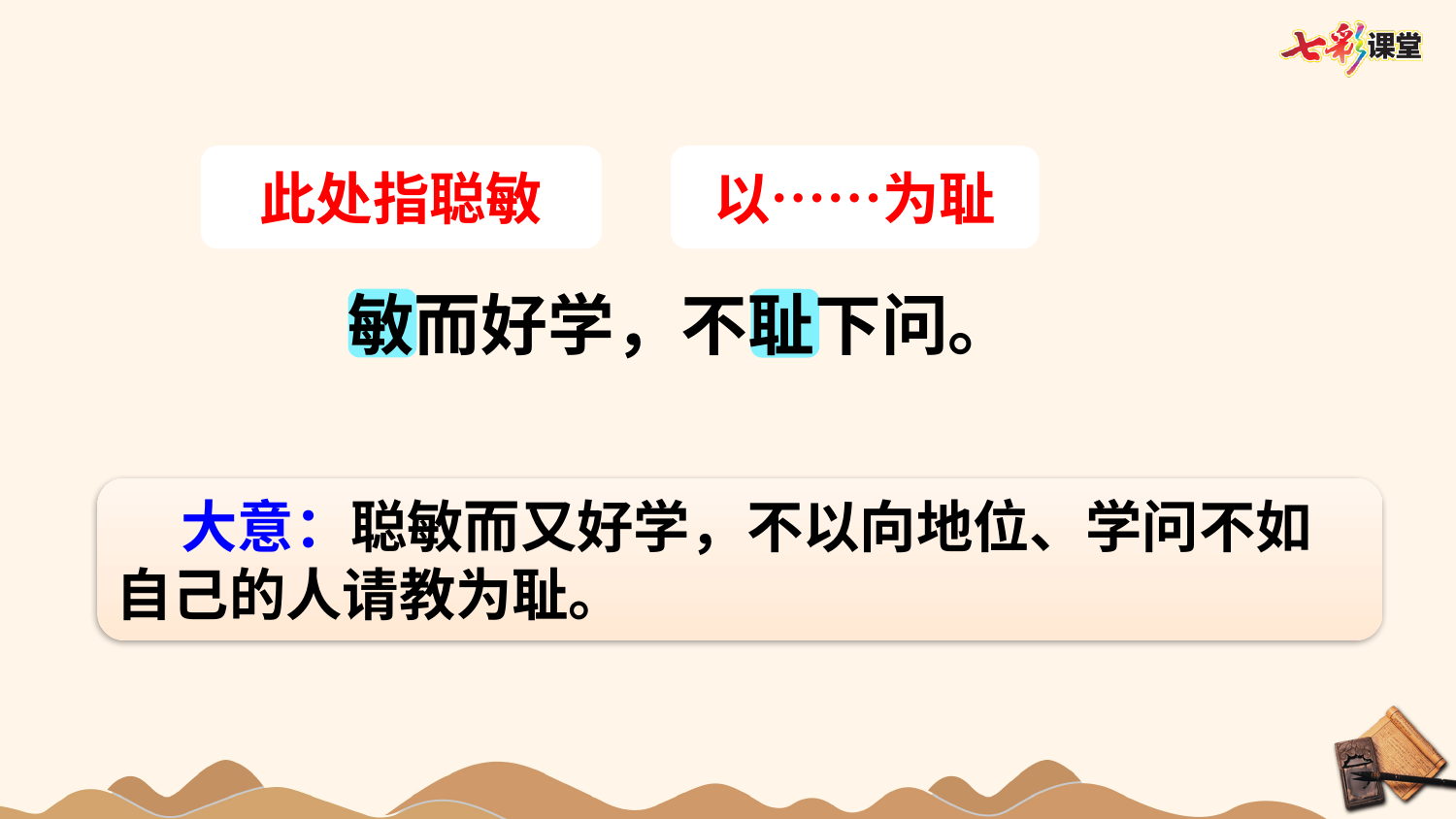

此处指聪敏
以……为耻
敏而好学，不耻下问。

    大意：聪敏而又好学，不以向地位、学问不如自己的人请教为耻。